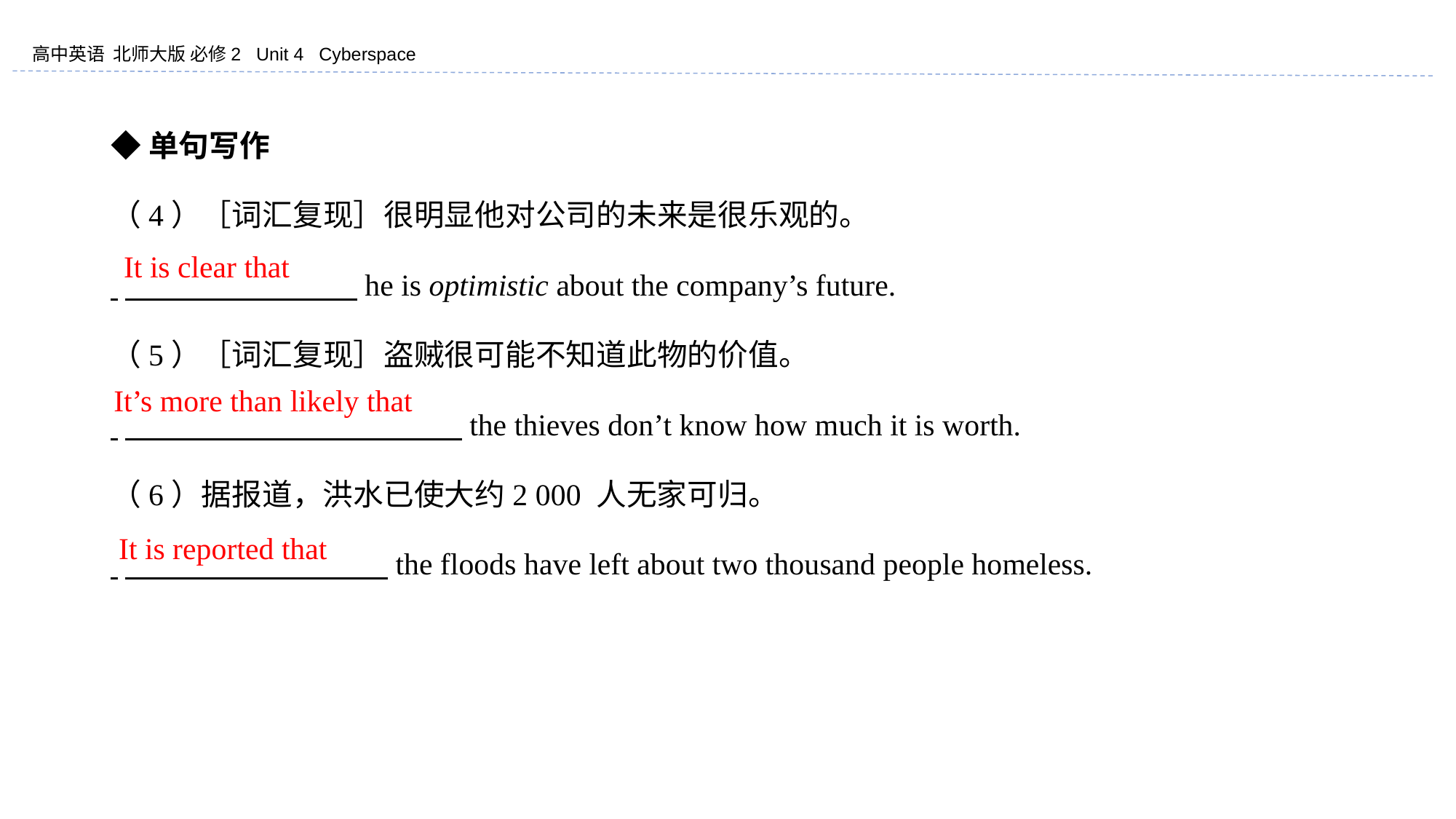

◆单句写作
（4）［词汇复现］很明显他对公司的未来是很乐观的。
 　　　　  　          he is optimistic about the company’s future.
（5）［词汇复现］盗贼很可能不知道此物的价值。
 　　　　  　　　　  　　 the thieves don’t know how much it is worth.
（6）据报道，洪水已使大约2 000 人无家可归。
 　　　　  　　　　 the floods have left about two thousand people homeless.

It is clear that
It’s more than likely that
It is reported that